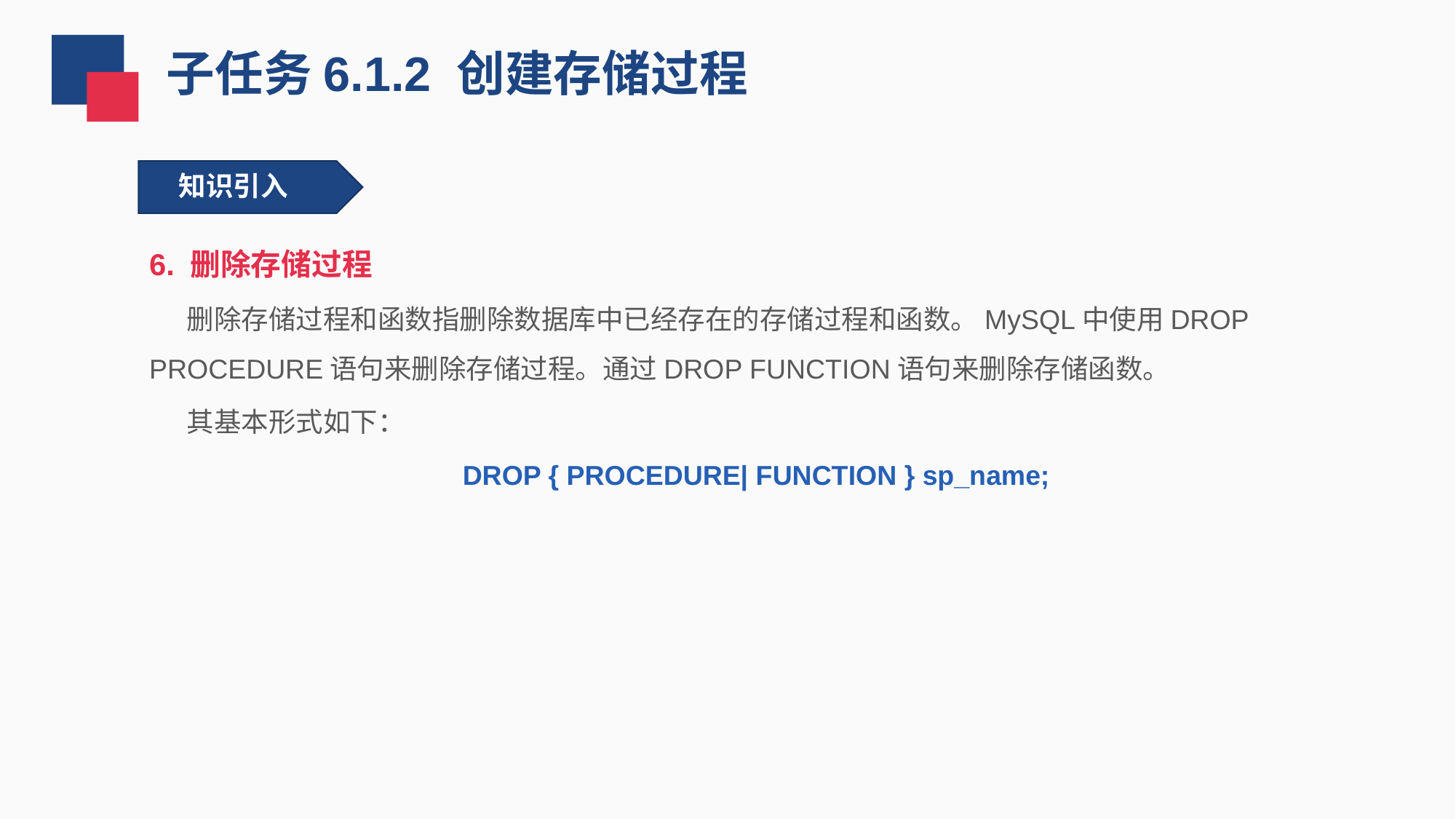

子任务6.1.2 创建存储过程

知识引入
6. 删除存储过程
     删除存储过程和函数指删除数据库中已经存在的存储过程和函数。MySQL中使用DROP PROCEDURE语句来删除存储过程。通过DROP FUNCTION语句来删除存储函数。
     其基本形式如下：
DROP { PROCEDURE| FUNCTION } sp_name;